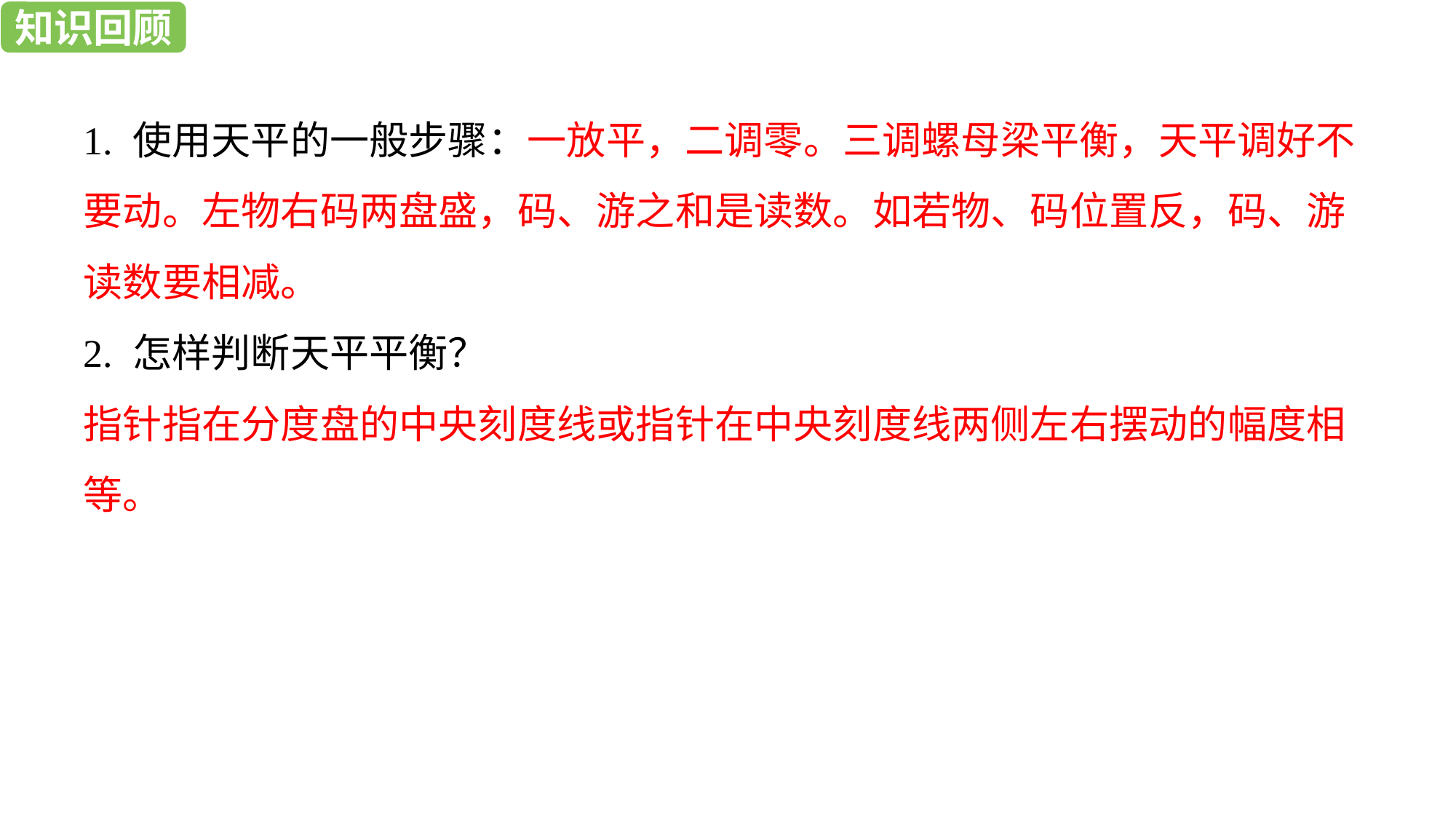

知识回顾
学习目标
1. 使用天平的一般步骤：一放平，二调零。三调螺母梁平衡，天平调好不要动。左物右码两盘盛，码、游之和是读数。如若物、码位置反，码、游读数要相减。
2. 怎样判断天平平衡？
指针指在分度盘的中央刻度线或指针在中央刻度线两侧左右摆动的幅度相等。